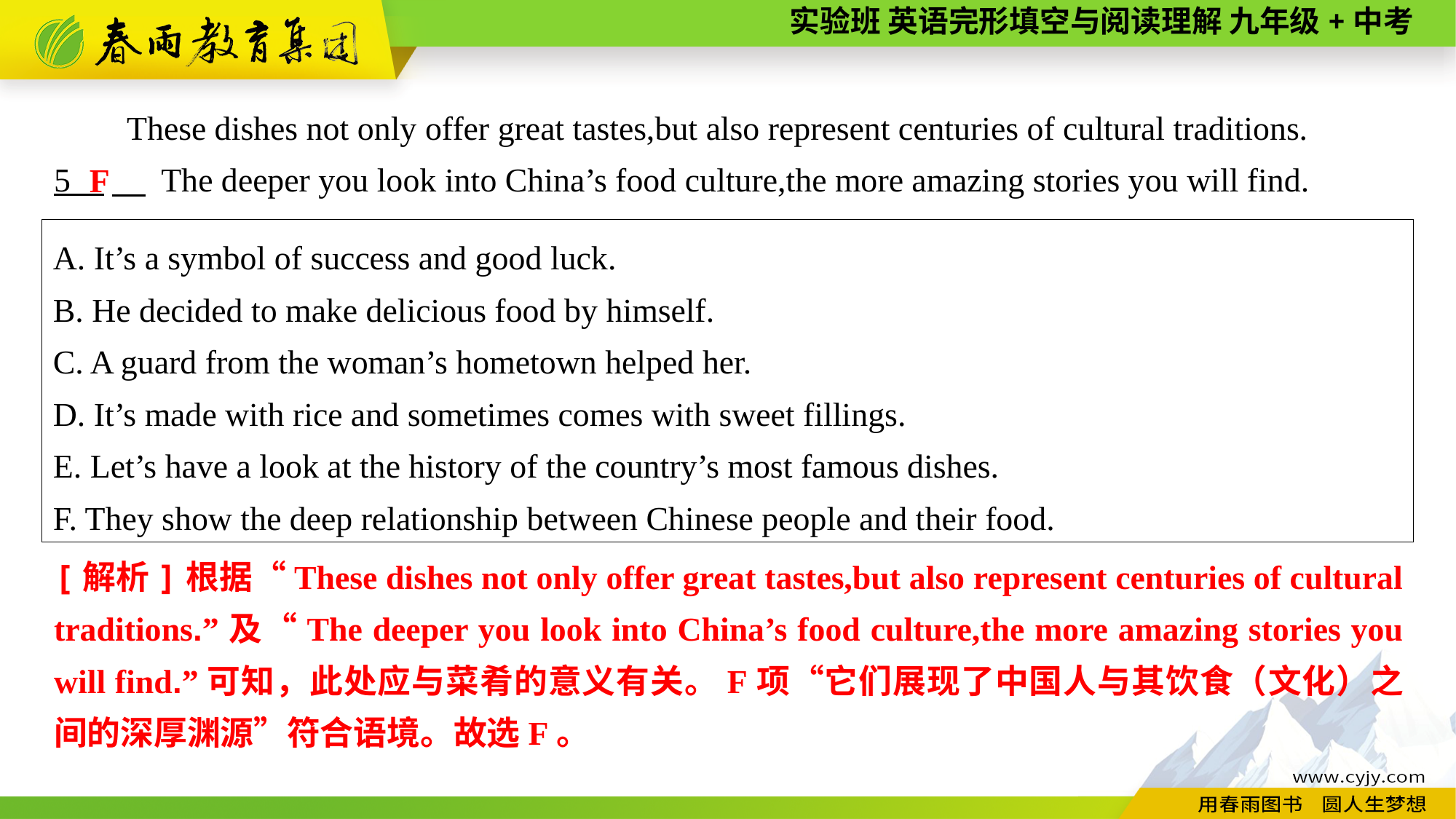

These dishes not only offer great tastes,but also represent centuries of cultural traditions.
5    　 The deeper you look into China’s food culture,the more amazing stories you will find.
F
A. It’s a symbol of success and good luck.
B. He decided to make delicious food by himself.
C. A guard from the woman’s hometown helped her.
D. It’s made with rice and sometimes comes with sweet fillings.
E. Let’s have a look at the history of the country’s most famous dishes.
F. They show the deep relationship between Chinese people and their food.
[解析]根据“These dishes not only offer great tastes,but also represent centuries of cultural traditions.”及“The deeper you look into China’s food culture,the more amazing stories you will find.”可知，此处应与菜肴的意义有关。F项“它们展现了中国人与其饮食（文化）之间的深厚渊源”符合语境。故选F。